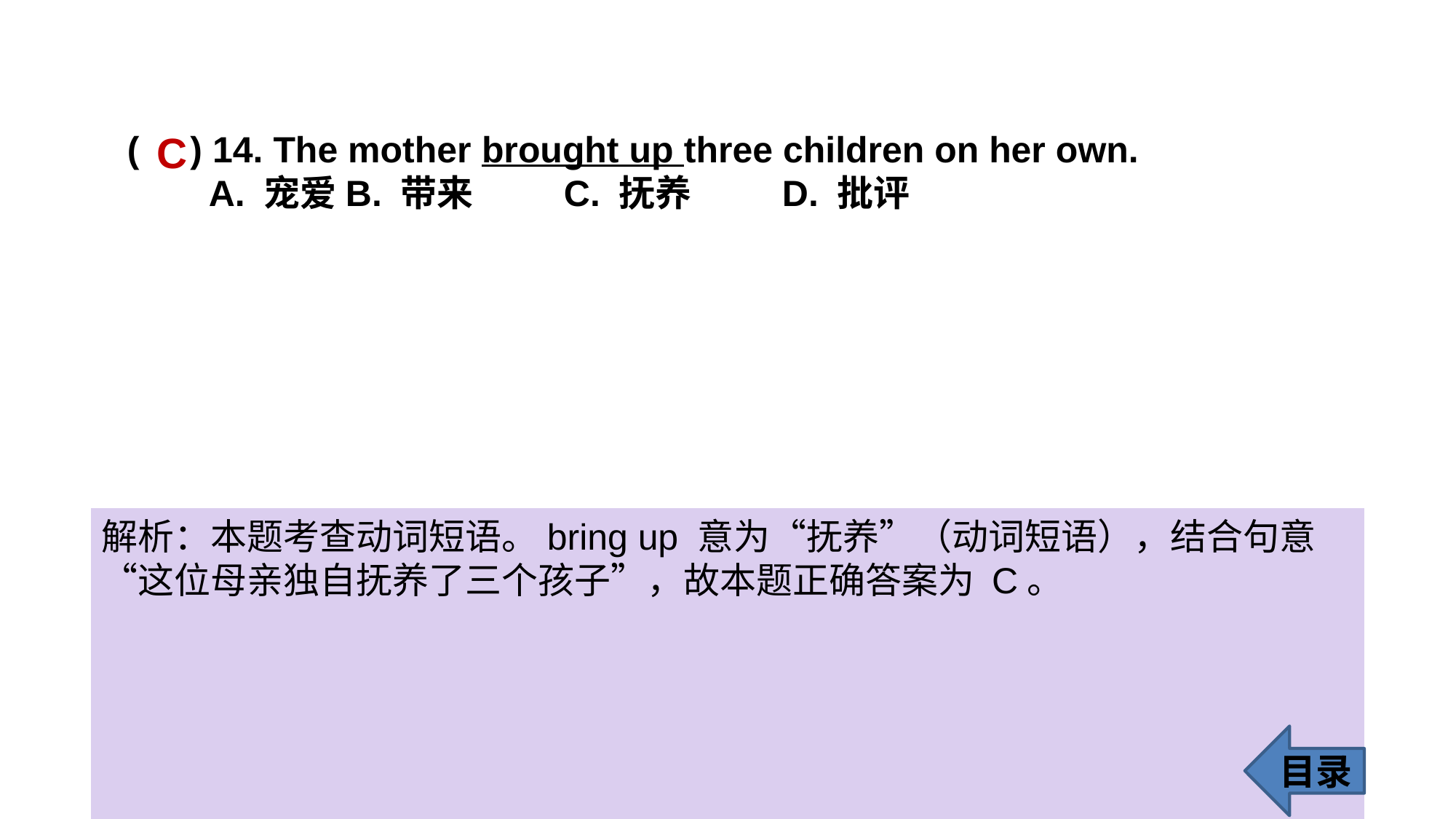

C
(     ) 14. The mother brought up three children on her own.
        A. 宠爱 	B. 带来 	C. 抚养 	D. 批评
解析：本题考查动词短语。bring up 意为“抚养”（动词短语），结合句意“这位母亲独自抚养了三个孩子”，故本题正确答案为 C。

目录
18